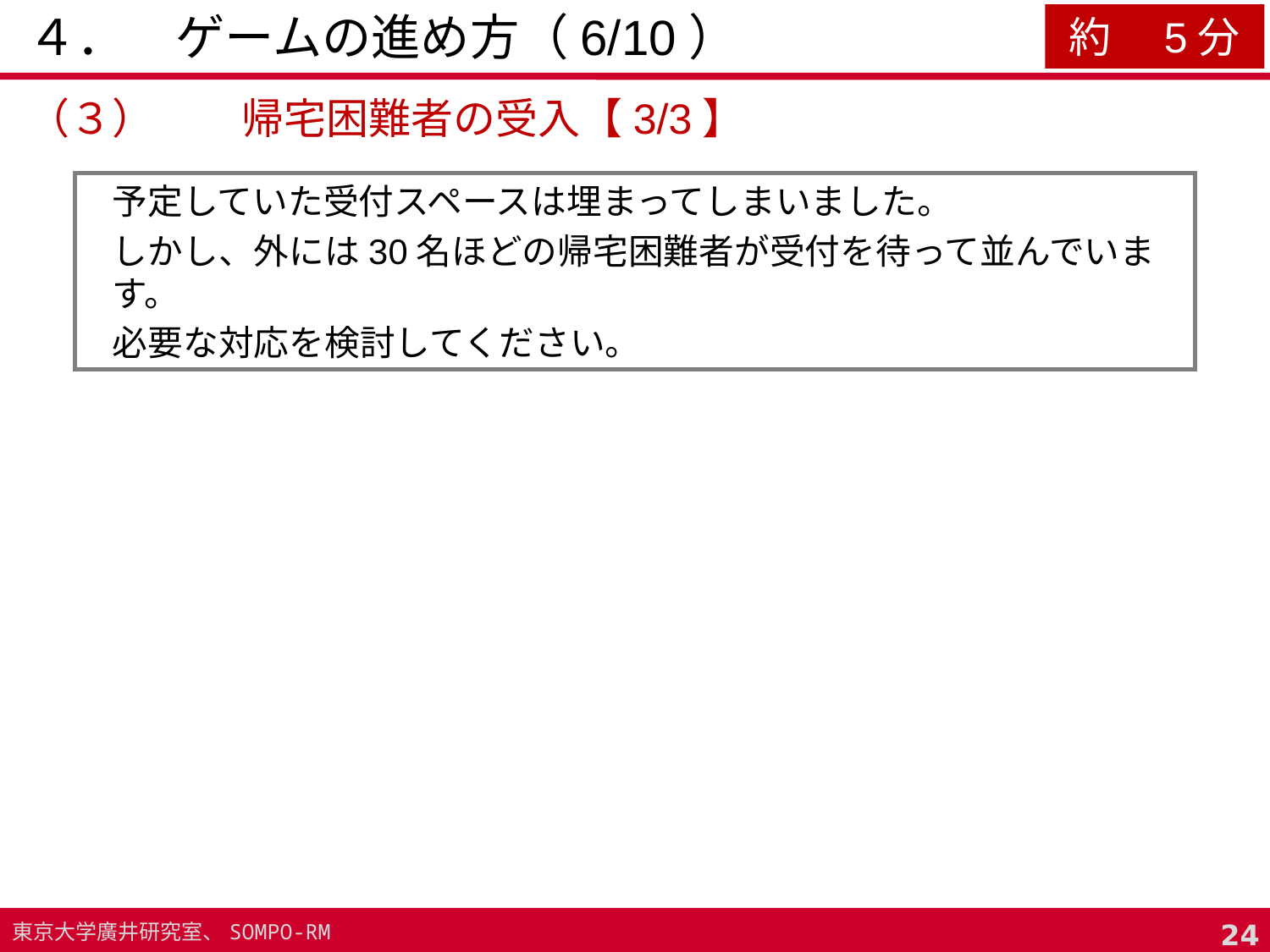

# ４．　ゲームの進め方（6/10）
約　5分
（３）	帰宅困難者の受入【3/3】
予定していた受付スペースは埋まってしまいました。
しかし、外には30名ほどの帰宅困難者が受付を待って並んでいます。
必要な対応を検討してください。
24